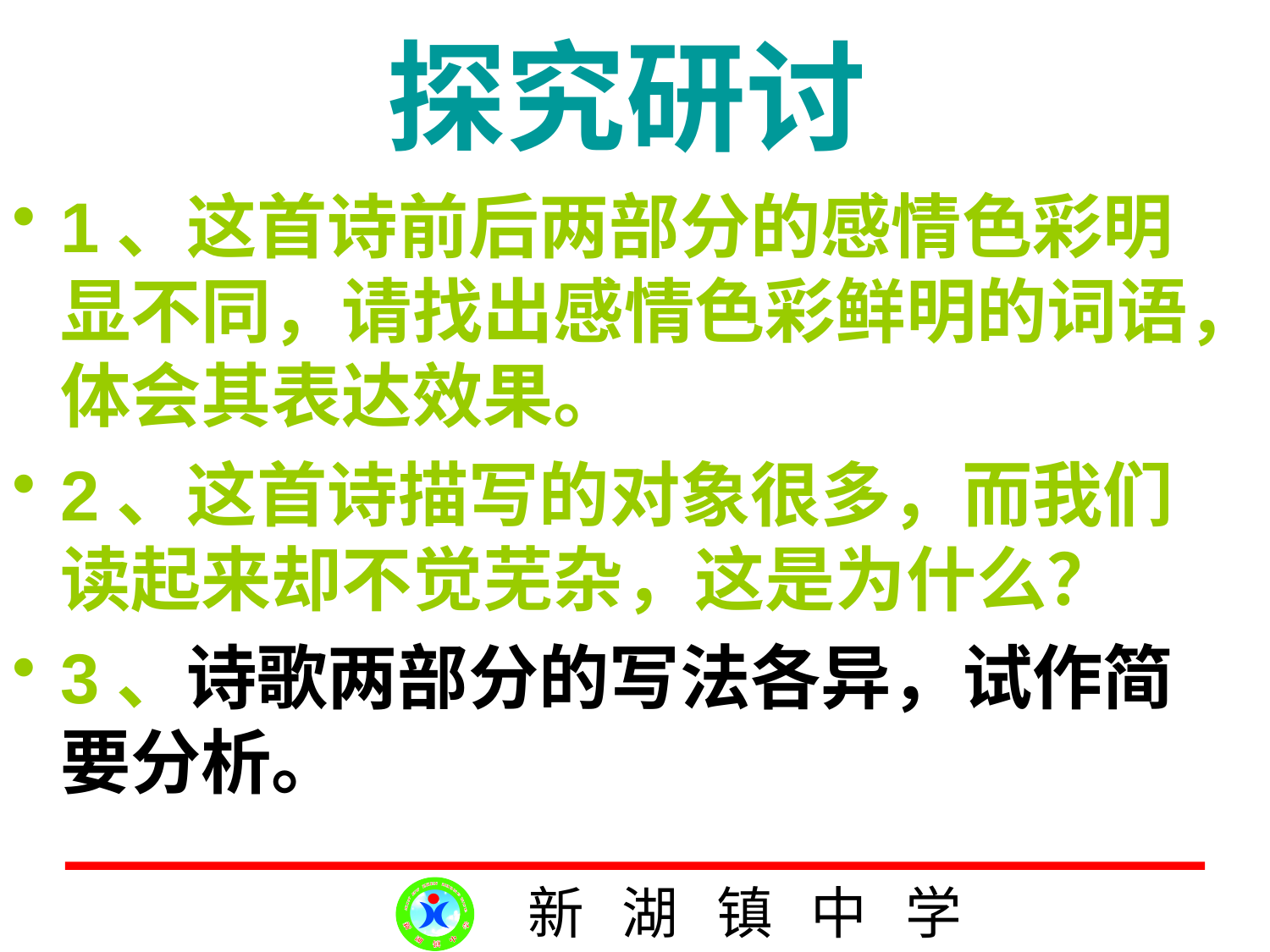

# 探究研讨
1、这首诗前后两部分的感情色彩明显不同，请找出感情色彩鲜明的词语，体会其表达效果。
2、这首诗描写的对象很多，而我们读起来却不觉芜杂，这是为什么？
3、诗歌两部分的写法各异，试作简要分析。